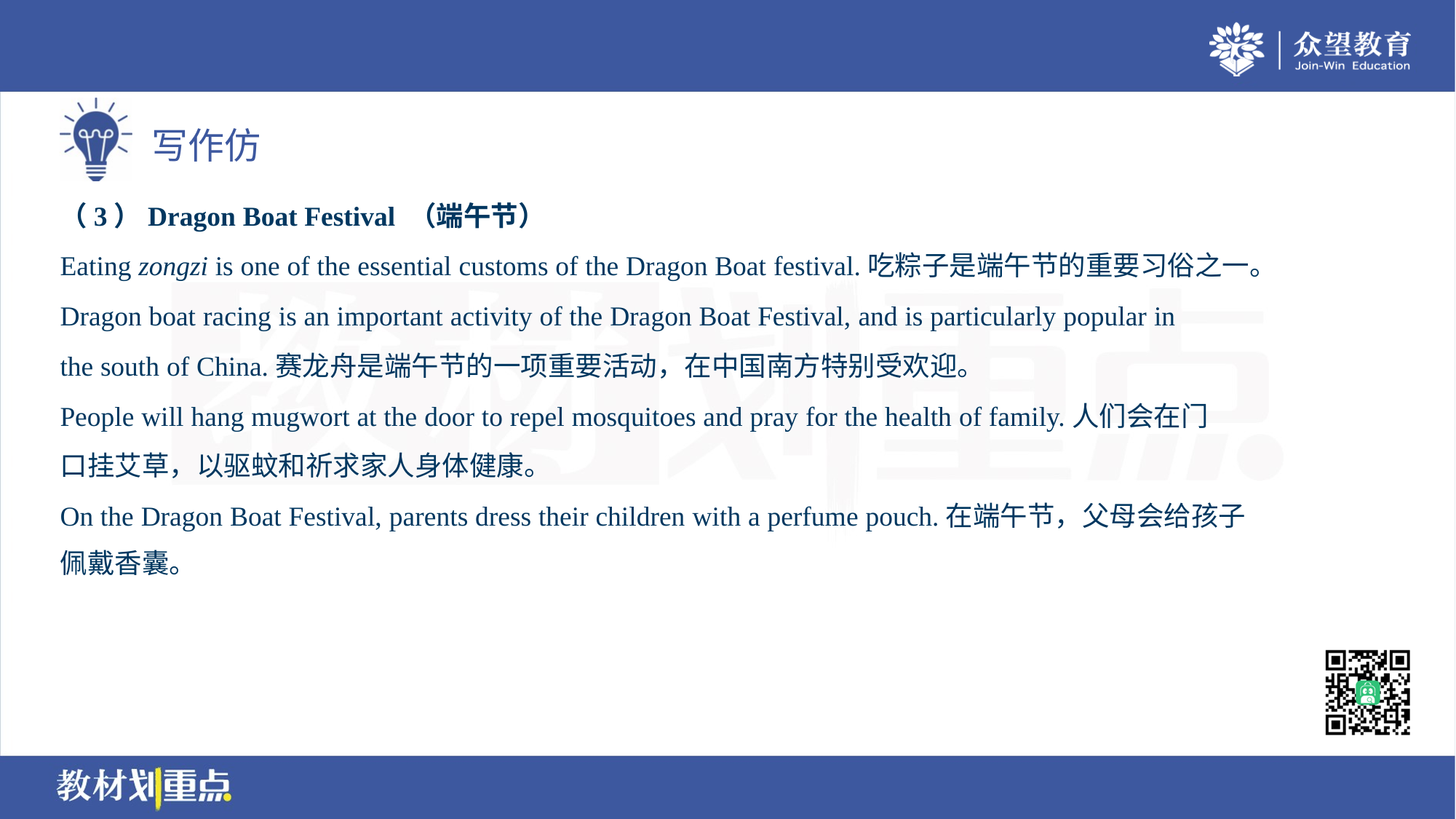

（3）Dragon Boat Festival （端午节）
Eating zongzi is one of the essential customs of the Dragon Boat festival.吃粽子是端午节的重要习俗之一。
Dragon boat racing is an important activity of the Dragon Boat Festival, and is particularly popular in
the south of China.赛龙舟是端午节的一项重要活动，在中国南方特别受欢迎。
People will hang mugwort at the door to repel mosquitoes and pray for the health of family.人们会在门
口挂艾草，以驱蚊和祈求家人身体健康。
On the Dragon Boat Festival, parents dress their children with a perfume pouch.在端午节，父母会给孩子
佩戴香囊。